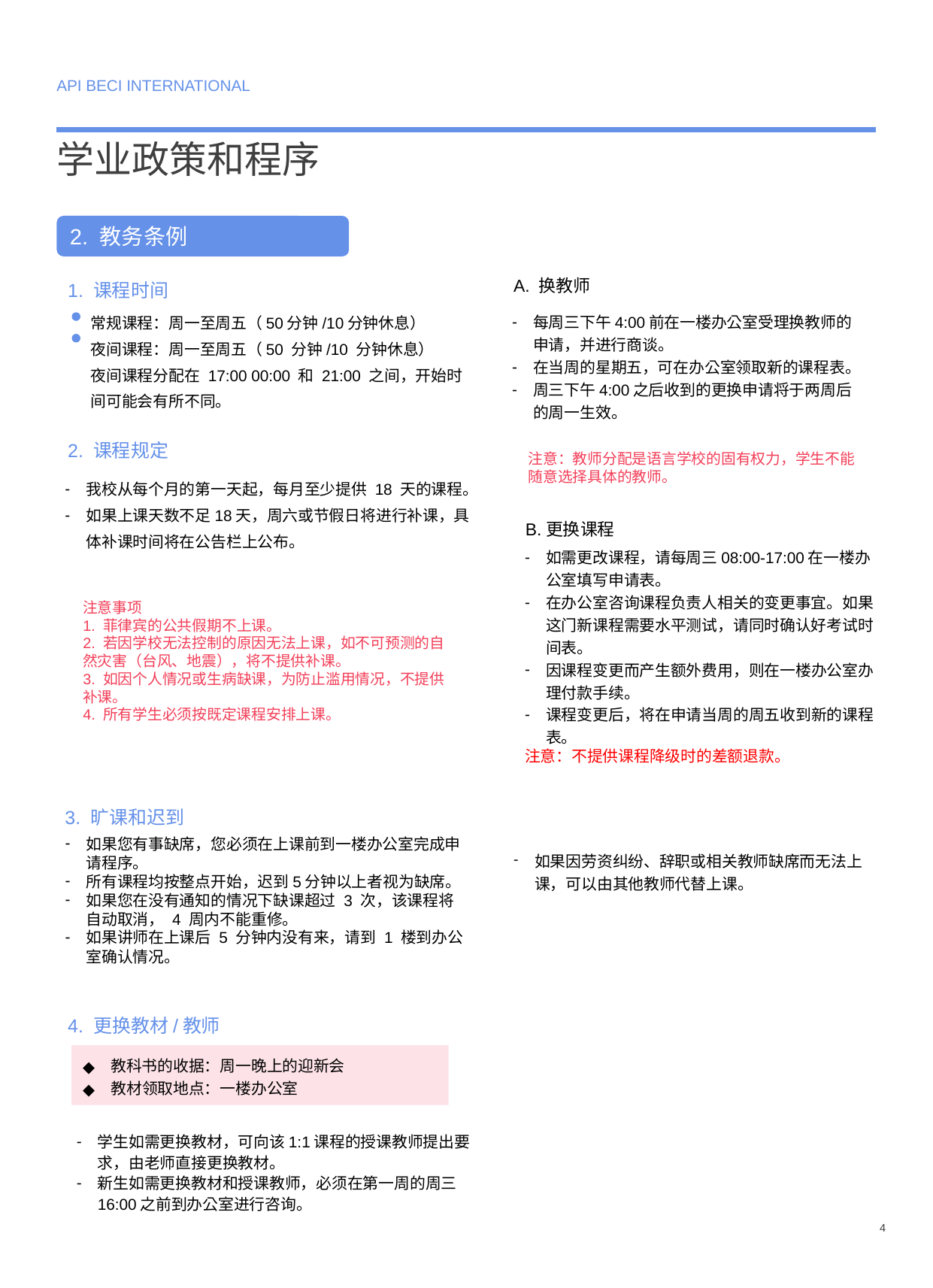

API BECI INTERNATIONAL

学业政策和程序
2. 教务条例
A. 换教师
1. 课程时间
常规课程：周一至周五（50分钟/10分钟休息）
夜间课程：周一至周五（50 分钟/10 分钟休息）
夜间课程分配在 17:00 00:00 和 21:00 之间，开始时间可能会有所不同。
每周三下午4:00前在一楼办公室受理换教师的申请，并进行商谈。
在当周的星期五，可在办公室领取新的课程表。
周三下午4:00之后收到的更换申请将于两周后的周一生效。

2. 课程规定
注意：教师分配是语言学校的固有权力，学生不能随意选择具体的教师。
我校从每个月的第一天起，每月至少提供 18 天的课程。
如果上课天数不足18天，周六或节假日将进行补课，具体补课时间将在公告栏上公布。
B.更换课程
如需更改课程，请每周三08:00-17:00在一楼办公室填写申请表。
在办公室咨询课程负责人相关的变更事宜。如果这门新课程需要水平测试，请同时确认好考试时间表。
因课程变更而产生额外费用，则在一楼办公室办理付款手续。
课程变更后，将在申请当周的周五收到新的课程表。
注意：不提供课程降级时的差额退款。
注意事项
1. 菲律宾的公共假期不上课。
2. 若因学校无法控制的原因无法上课，如不可预测的自然灾害（台风、地震），将不提供补课。
3. 如因个人情况或生病缺课，为防止滥用情况，不提供补课。
4. 所有学生必须按既定课程安排上课。
3. 旷课和迟到
如果您有事缺席，您必须在上课前到一楼办公室完成申请程序。
所有课程均按整点开始，迟到5分钟以上者视为缺席。
如果您在没有通知的情况下缺课超过 3 次，该课程将自动取消， 4 周内不能重修。
如果讲师在上课后 5 分钟内没有来，请到 1 楼到办公室确认情况。
如果因劳资纠纷、辞职或相关教师缺席而无法上课，可以由其他教师代替上课。
4. 更换教材/教师
教科书的收据：周一晚上的迎新会
教材领取地点：一楼办公室
学生如需更换教材，可向该1:1课程的授课教师提出要求，由老师直接更换教材。
新生如需更换教材和授课教师，必须在第一周的周三16:00之前到办公室进行咨询。
4